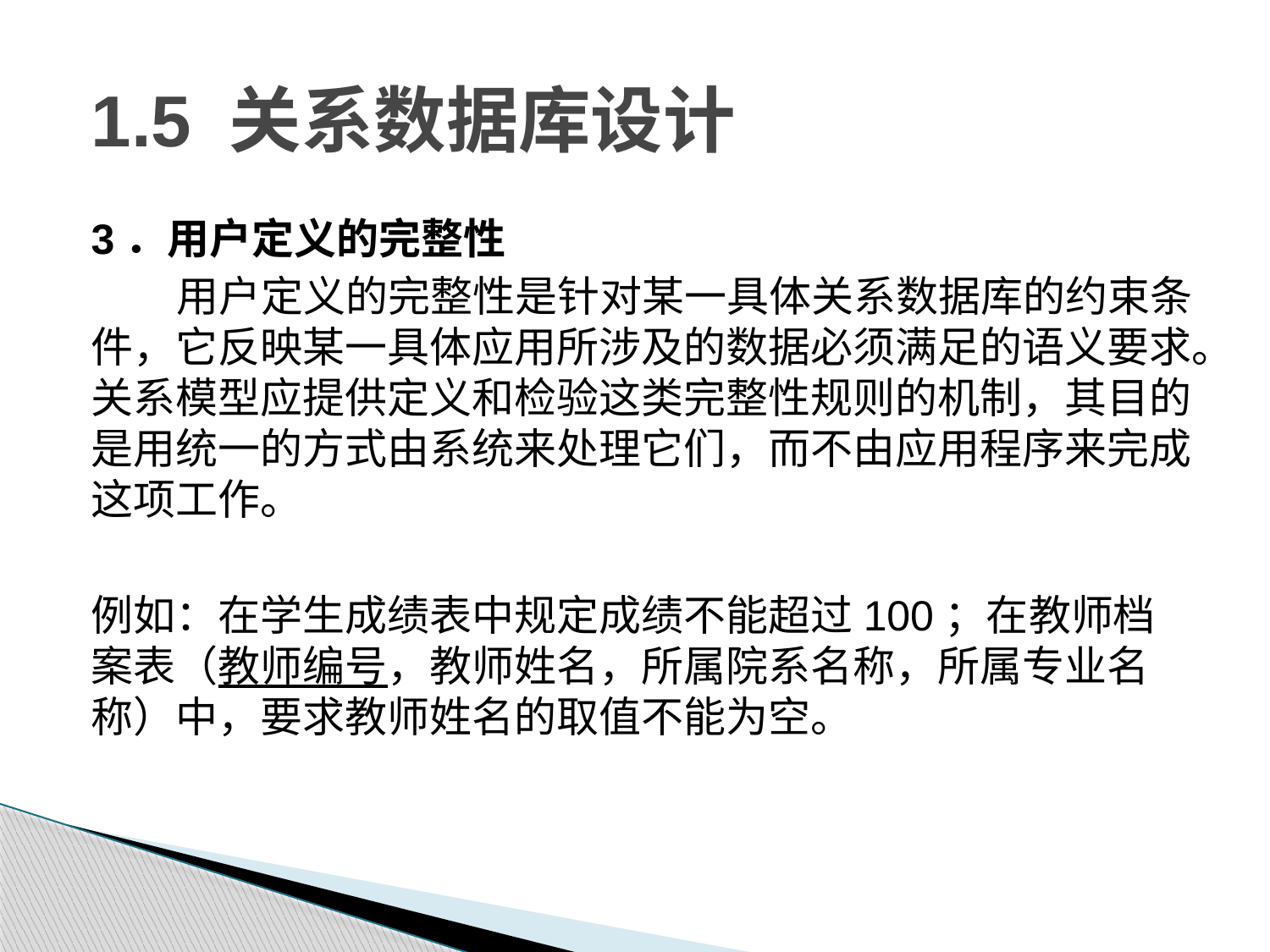

# 1.5 关系数据库设计
3．用户定义的完整性
用户定义的完整性是针对某一具体关系数据库的约束条件，它反映某一具体应用所涉及的数据必须满足的语义要求。关系模型应提供定义和检验这类完整性规则的机制，其目的是用统一的方式由系统来处理它们，而不由应用程序来完成这项工作。

例如：在学生成绩表中规定成绩不能超过100；在教师档案表（教师编号，教师姓名，所属院系名称，所属专业名称）中，要求教师姓名的取值不能为空。